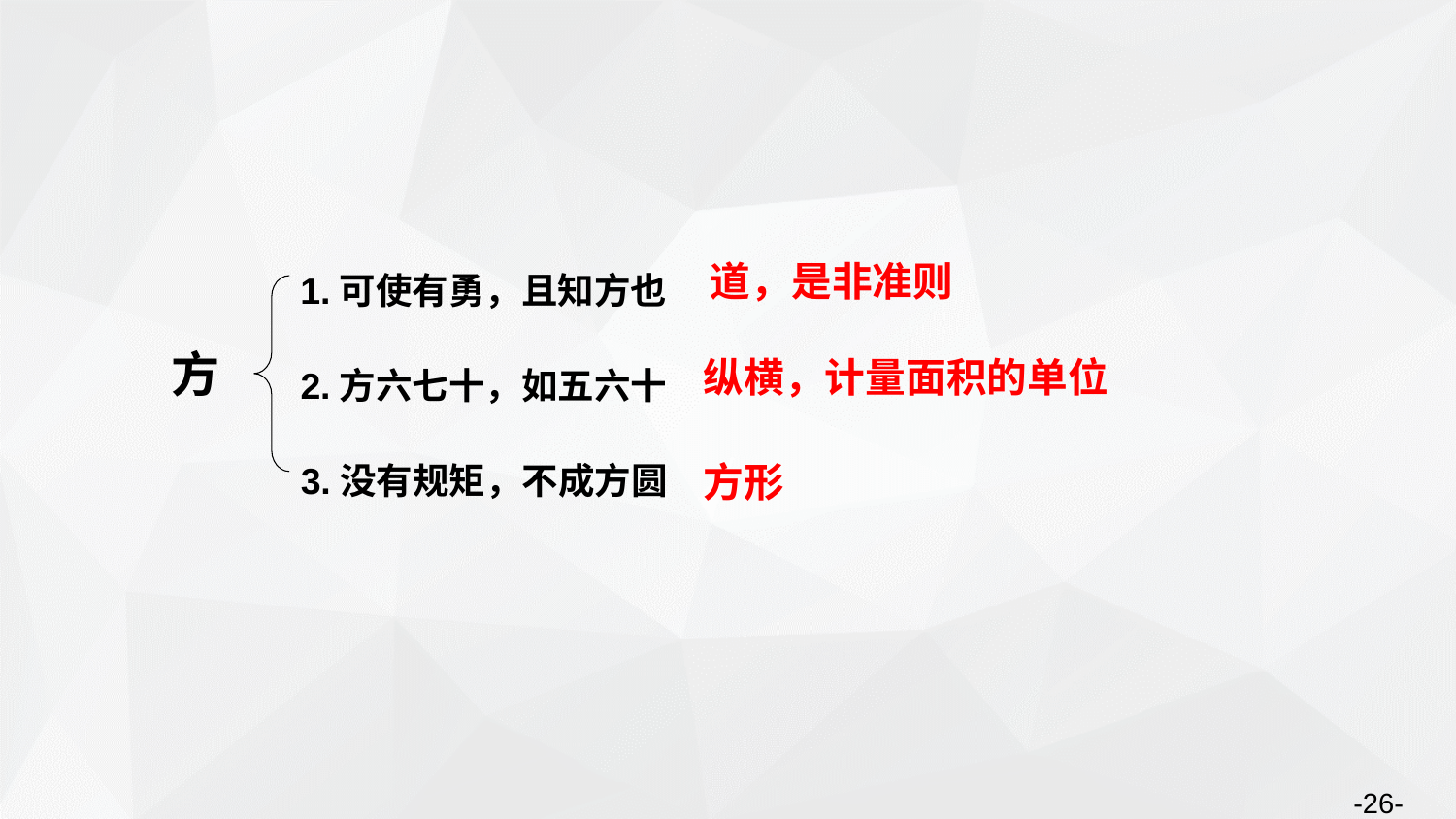

1.可使有勇，且知方也
道，是非准则

2.方六七十，如五六十
方
纵横，计量面积的单位
3.没有规矩，不成方圆
方形
-26-